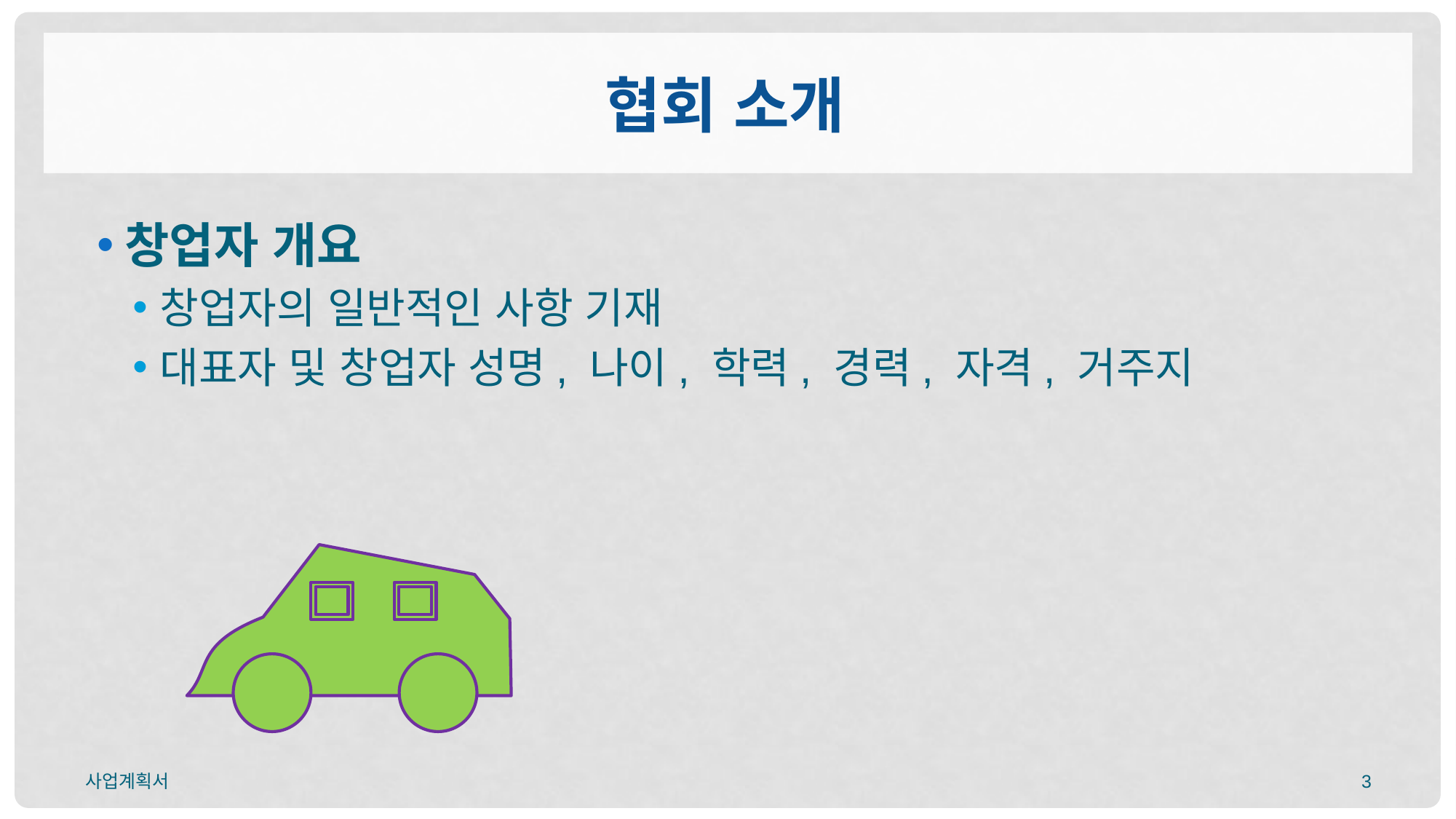

# 협회 소개
창업자 개요
창업자의 일반적인 사항 기재
대표자 및 창업자 성명, 나이, 학력, 경력, 자격, 거주지

사업계획서
3